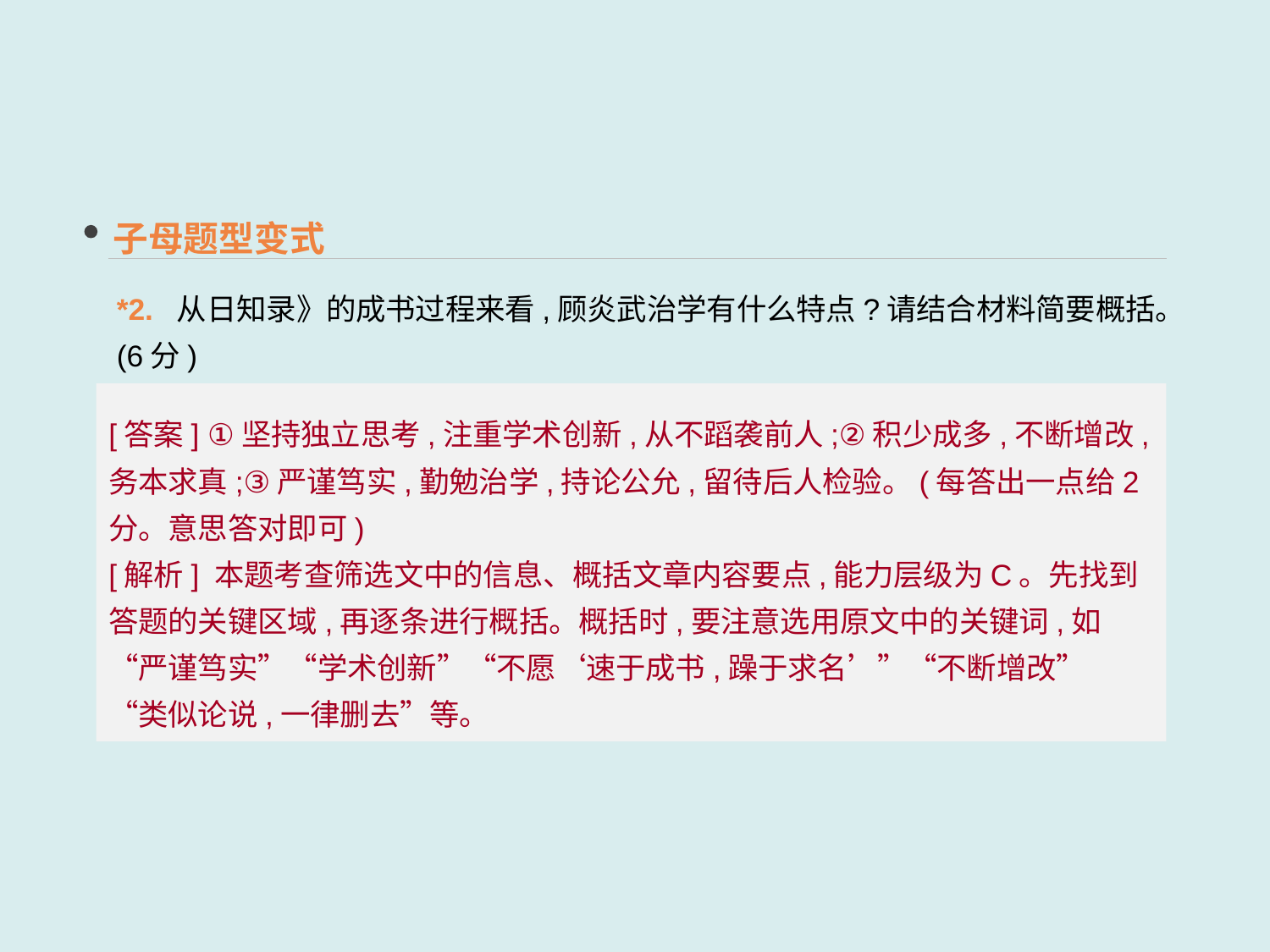

子母题型变式

*2.  从日知录》的成书过程来看,顾炎武治学有什么特点?请结合材料简要概括。(6分)

[答案] ①坚持独立思考,注重学术创新,从不蹈袭前人;②积少成多,不断增改,务本求真;③严谨笃实,勤勉治学,持论公允,留待后人检验。(每答出一点给2分。意思答对即可)
[解析] 本题考查筛选文中的信息、概括文章内容要点,能力层级为C。先找到答题的关键区域,再逐条进行概括。概括时,要注意选用原文中的关键词,如“严谨笃实”“学术创新”“不愿‘速于成书,躁于求名’”“不断增改”“类似论说,一律删去”等。